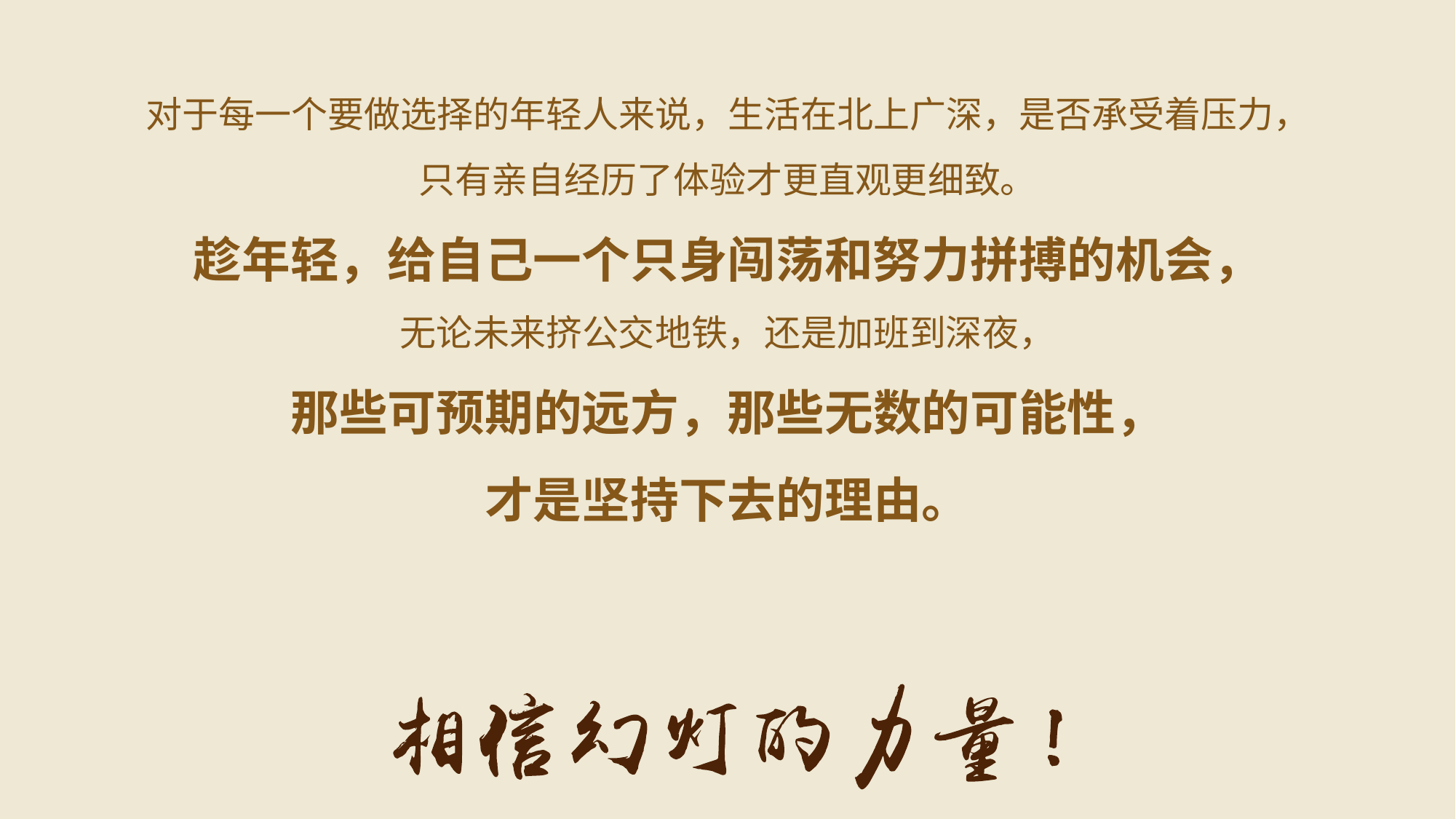

对于每一个要做选择的年轻人来说，生活在北上广深，是否承受着压力，
只有亲自经历了体验才更直观更细致。
趁年轻，给自己一个只身闯荡和努力拼搏的机会，
无论未来挤公交地铁，还是加班到深夜，
那些可预期的远方，那些无数的可能性，
才是坚持下去的理由。